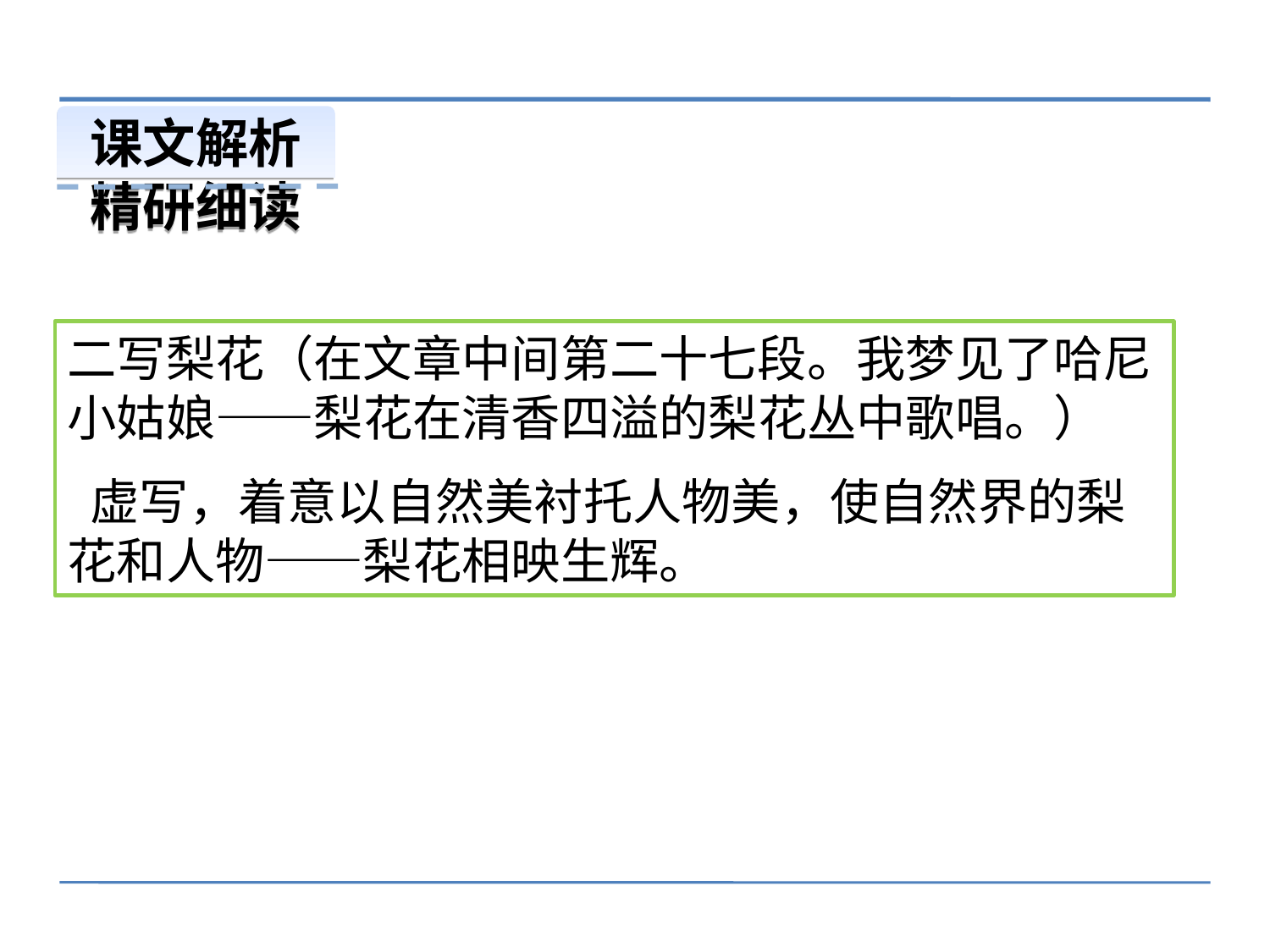

课文解析
精研细读

二写梨花（在文章中间第二十七段。我梦见了哈尼小姑娘——梨花在清香四溢的梨花丛中歌唱。）
 虚写，着意以自然美衬托人物美，使自然界的梨花和人物——梨花相映生辉。